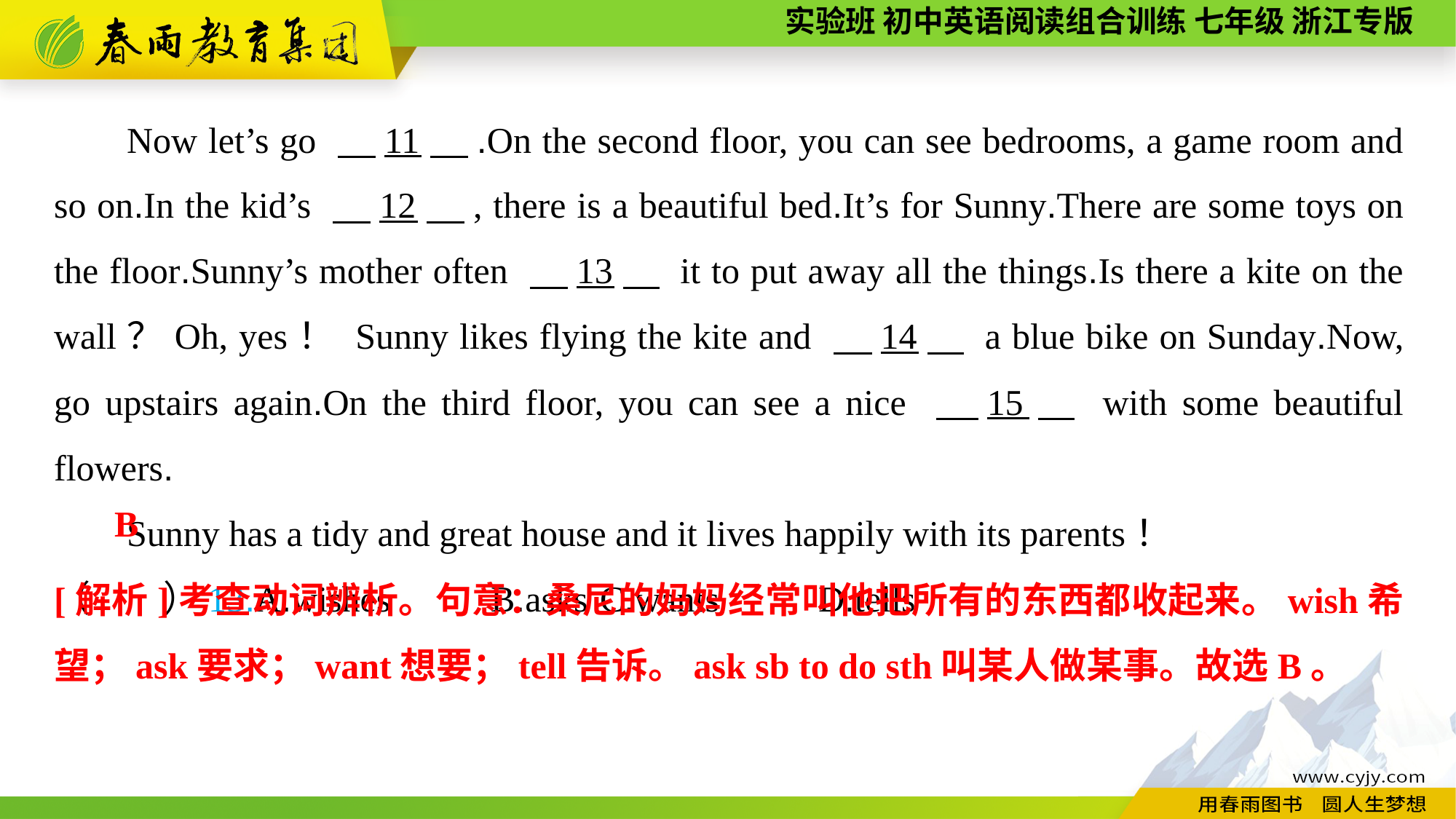

Now let’s go 　11　.On the second floor, you can see bedrooms, a game room and so on.In the kid’s 　12　, there is a beautiful bed.It’s for Sunny.There are some toys on the floor.Sunny’s mother often 　13　 it to put away all the things.Is there a kite on the wall？Oh, yes！ Sunny likes flying the kite and 　14　 a blue bike on Sunday.Now, go upstairs again.On the third floor, you can see a nice 　15　 with some beautiful flowers.
Sunny has a tidy and great house and it lives happily with its parents！
（　　）13.A.wishes	B.asks	C.wants	D.tells
B
[解析]考查动词辨析。句意：桑尼的妈妈经常叫他把所有的东西都收起来。wish希望；ask要求；want想要；tell告诉。ask sb to do sth叫某人做某事。故选B。